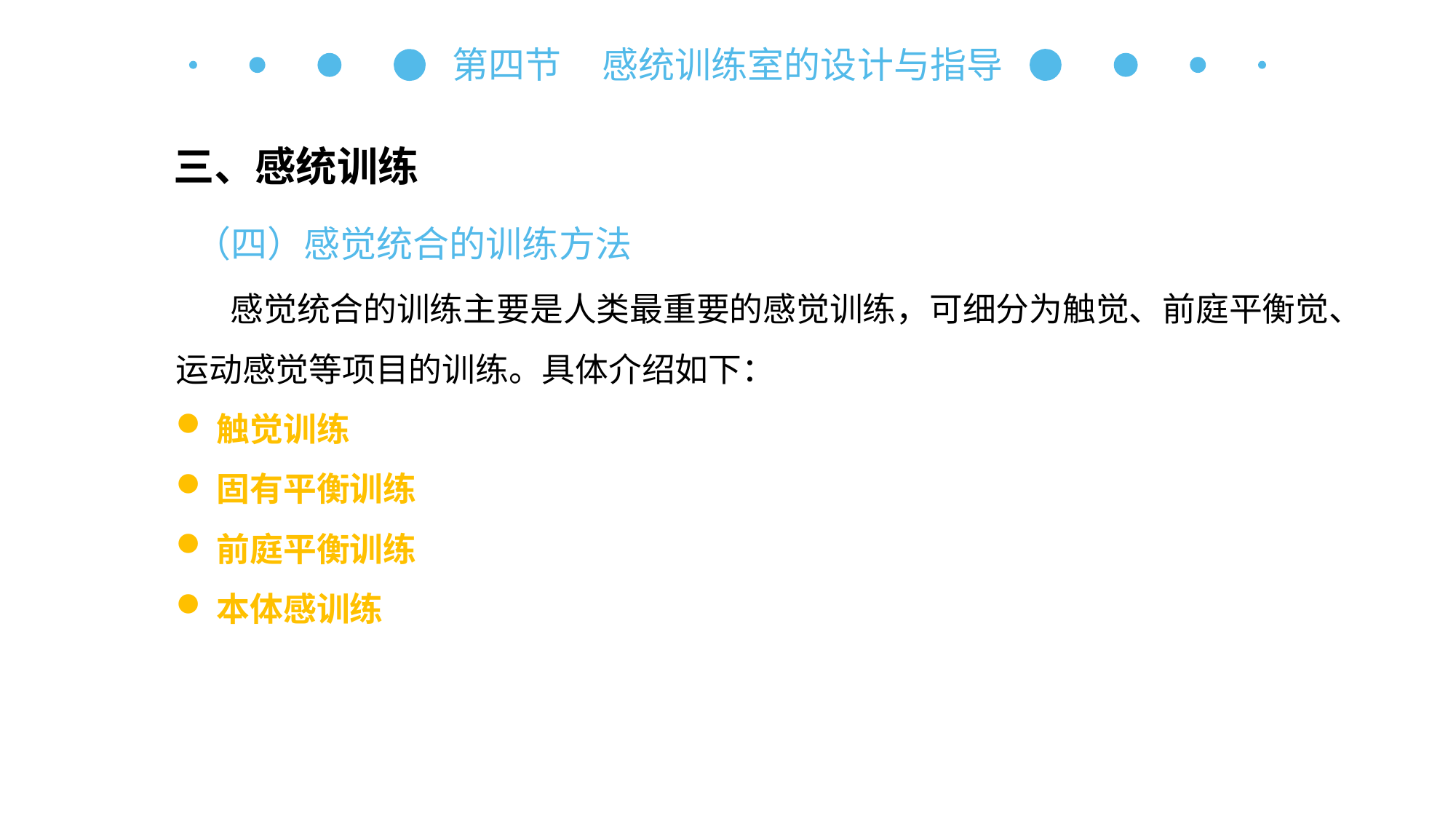

第四节     感统训练室的设计与指导

三、感统训练
（四）感觉统合的训练方法
感觉统合的训练主要是人类最重要的感觉训练，可细分为触觉、前庭平衡觉、运动感觉等项目的训练。具体介绍如下：
触觉训练
固有平衡训练
前庭平衡训练
本体感训练

自主